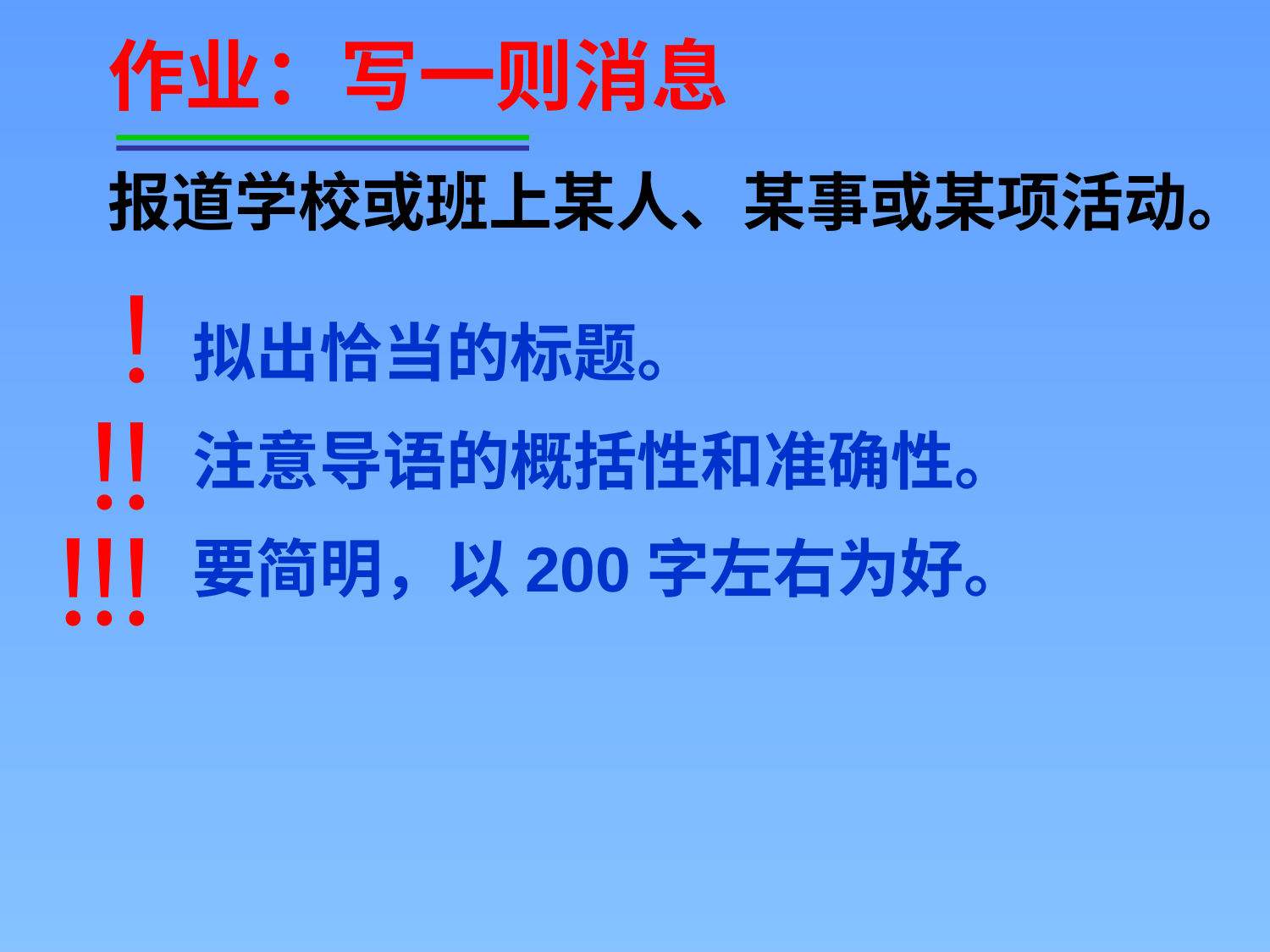

作业：写一则消息

报道学校或班上某人、某事或某项活动。
！
拟出恰当的标题。
注意导语的概括性和准确性。
要简明，以200字左右为好。
！
！

！
！
！